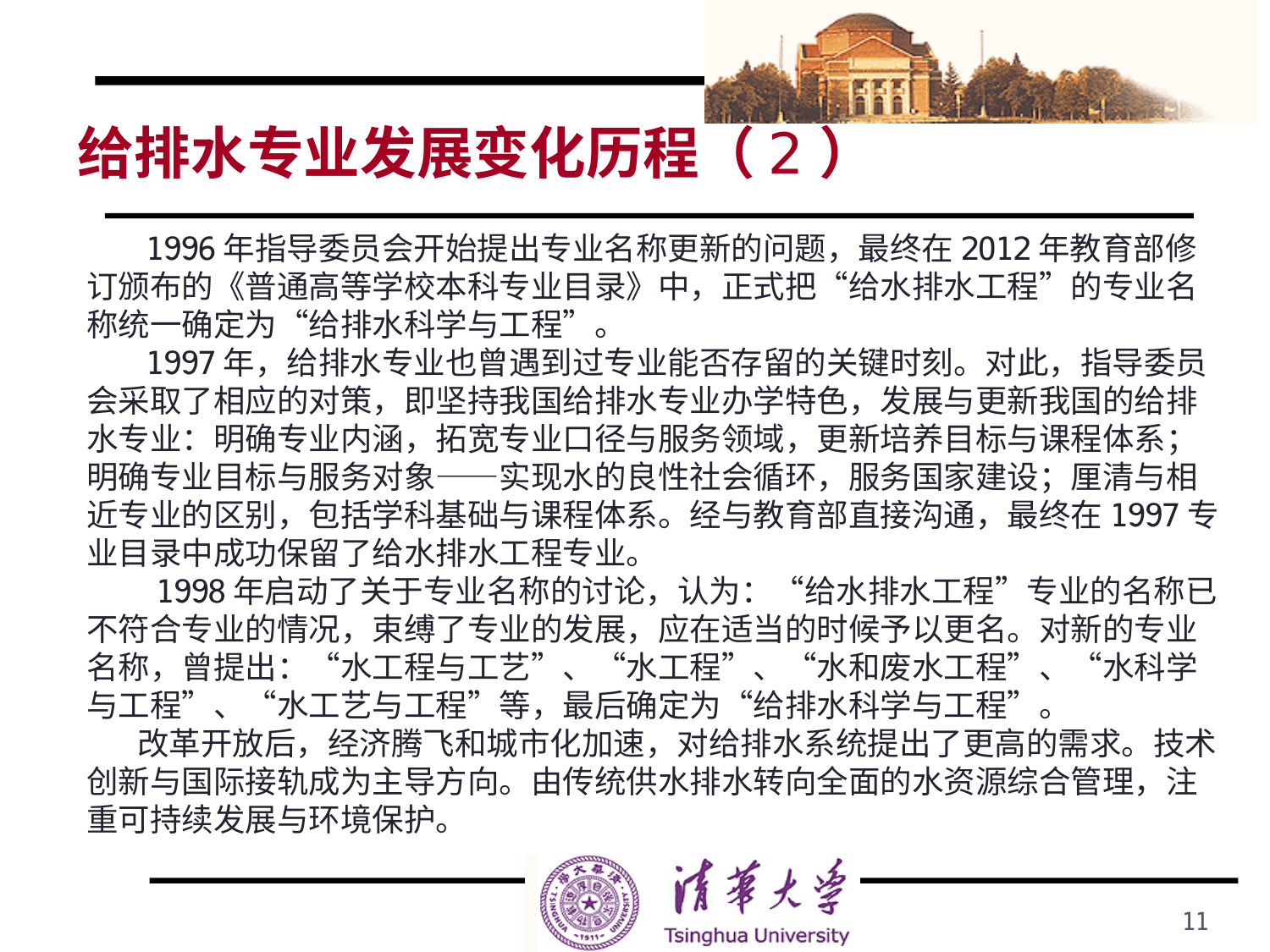

# 给排水专业发展变化历程（2）
      1996年指导委员会开始提出专业名称更新的问题，最终在2012年教育部修订颁布的《普通高等学校本科专业目录》中，正式把“给水排水工程”的专业名称统一确定为“给排水科学与工程”。
      1997年，给排水专业也曾遇到过专业能否存留的关键时刻。对此，指导委员会采取了相应的对策，即坚持我国给排水专业办学特色，发展与更新我国的给排水专业：明确专业内涵，拓宽专业口径与服务领域，更新培养目标与课程体系；明确专业目标与服务对象——实现水的良性社会循环，服务国家建设；厘清与相近专业的区别，包括学科基础与课程体系。经与教育部直接沟通，最终在1997专业目录中成功保留了给水排水工程专业。
       1998年启动了关于专业名称的讨论，认为：“给水排水工程”专业的名称已不符合专业的情况，束缚了专业的发展，应在适当的时候予以更名。对新的专业名称，曾提出：“水工程与工艺”、“水工程”、“水和废水工程”、“水科学与工程”、“水工艺与工程”等，最后确定为“给排水科学与工程”。
      改革开放后，经济腾飞和城市化加速，对给排水系统提出了更高的需求。技术创新与国际接轨成为主导方向。由传统供水排水转向全面的水资源综合管理，注重可持续发展与环境保护。